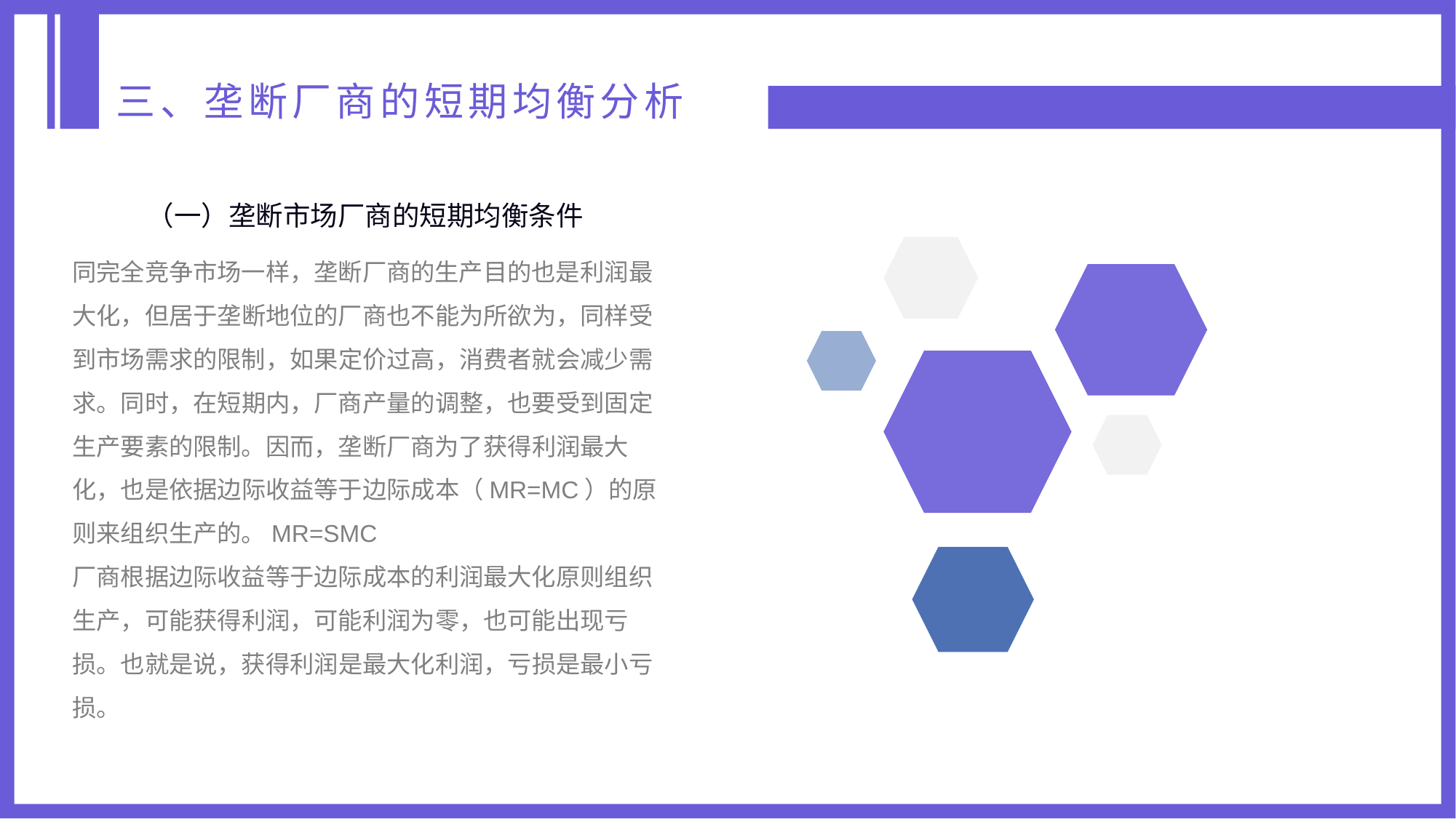

三、垄断厂商的短期均衡分析
（一）垄断市场厂商的短期均衡条件

同完全竞争市场一样，垄断厂商的生产目的也是利润最大化，但居于垄断地位的厂商也不能为所欲为，同样受到市场需求的限制，如果定价过高，消费者就会减少需求。同时，在短期内，厂商产量的调整，也要受到固定生产要素的限制。因而，垄断厂商为了获得利润最大化，也是依据边际收益等于边际成本（MR=MC）的原则来组织生产的。MR=SMC
厂商根据边际收益等于边际成本的利润最大化原则组织生产，可能获得利润，可能利润为零，也可能出现亏损。也就是说，获得利润是最大化利润，亏损是最小亏损。